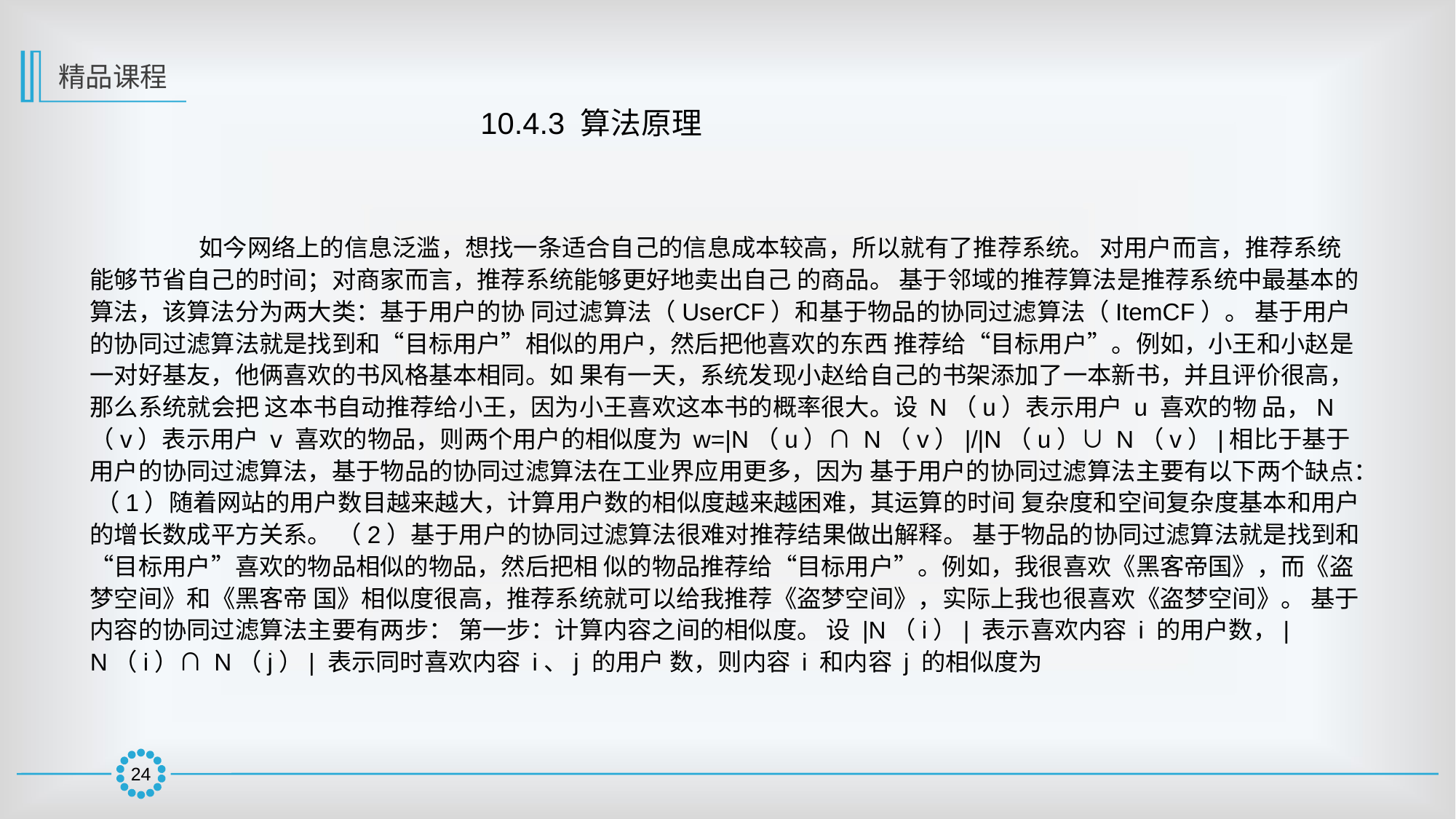

精品课程
10.4.3 算法原理
	如今网络上的信息泛滥，想找一条适合自己的信息成本较高，所以就有了推荐系统。 对用户而言，推荐系统能够节省自己的时间；对商家而言，推荐系统能够更好地卖出自己 的商品。 基于邻域的推荐算法是推荐系统中最基本的算法，该算法分为两大类：基于用户的协 同过滤算法（UserCF）和基于物品的协同过滤算法（ItemCF）。 基于用户的协同过滤算法就是找到和“目标用户”相似的用户，然后把他喜欢的东西 推荐给“目标用户”。例如，小王和小赵是一对好基友，他俩喜欢的书风格基本相同。如 果有一天，系统发现小赵给自己的书架添加了一本新书，并且评价很高，那么系统就会把 这本书自动推荐给小王，因为小王喜欢这本书的概率很大。设 N（u）表示用户 u 喜欢的物 品，N（v）表示用户 v 喜欢的物品，则两个用户的相似度为 w=|N（u）∩ N（v）|/|N（u）∪ N（v）|相比于基于用户的协同过滤算法，基于物品的协同过滤算法在工业界应用更多，因为 基于用户的协同过滤算法主要有以下两个缺点： （1）随着网站的用户数目越来越大，计算用户数的相似度越来越困难，其运算的时间 复杂度和空间复杂度基本和用户的增长数成平方关系。 （2）基于用户的协同过滤算法很难对推荐结果做出解释。 基于物品的协同过滤算法就是找到和“目标用户”喜欢的物品相似的物品，然后把相 似的物品推荐给“目标用户”。例如，我很喜欢《黑客帝国》，而《盗梦空间》和《黑客帝 国》相似度很高，推荐系统就可以给我推荐《盗梦空间》，实际上我也很喜欢《盗梦空间》。 基于内容的协同过滤算法主要有两步： 第一步：计算内容之间的相似度。 设 |N（i）| 表示喜欢内容 i 的用户数，|N（i）∩ N（j）| 表示同时喜欢内容 i、j 的用户 数，则内容 i 和内容 j 的相似度为

24